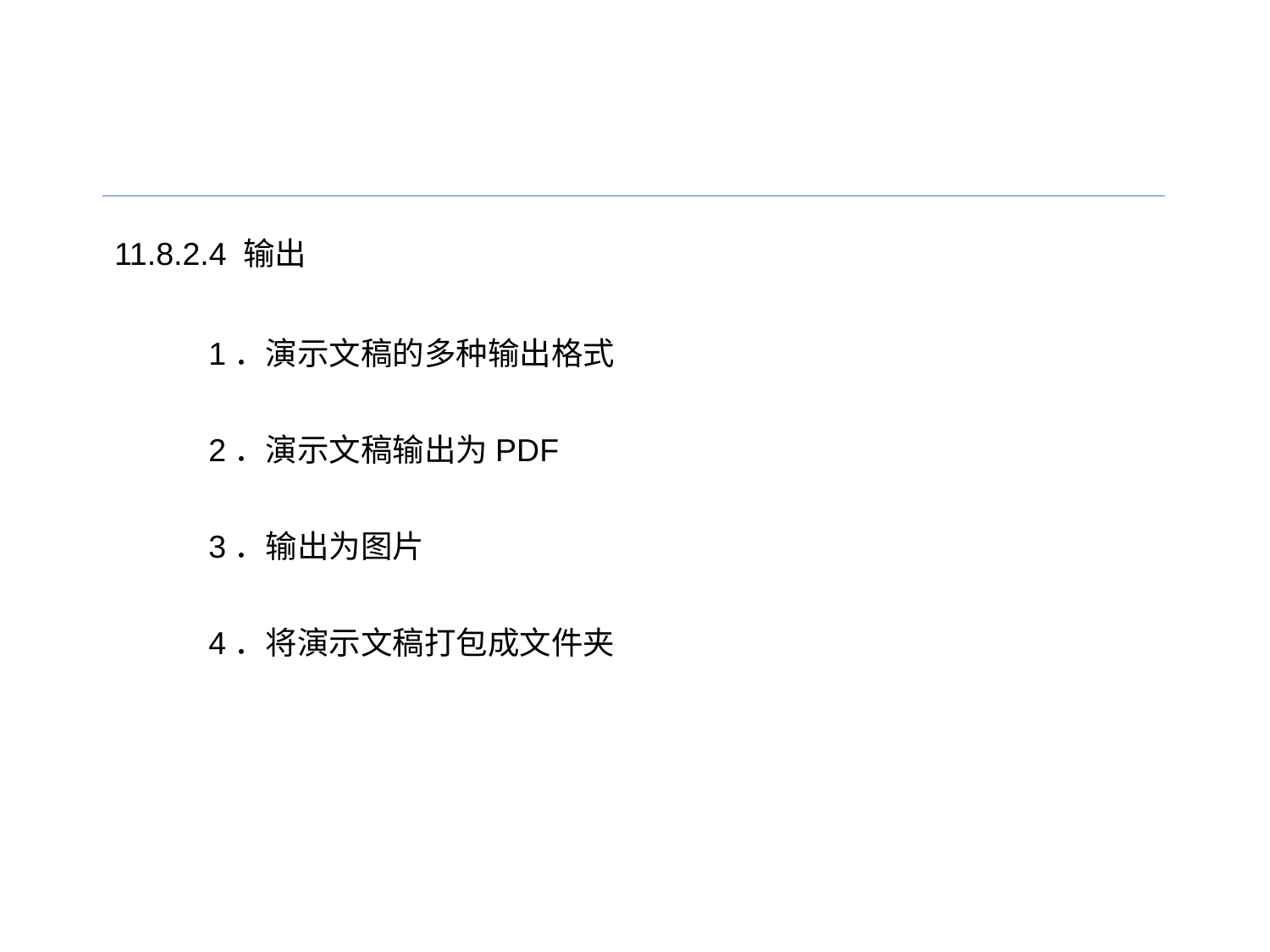

11.8.2.4 输出
1．演示文稿的多种输出格式
2．演示文稿输出为PDF
3．输出为图片
4．将演示文稿打包成文件夹